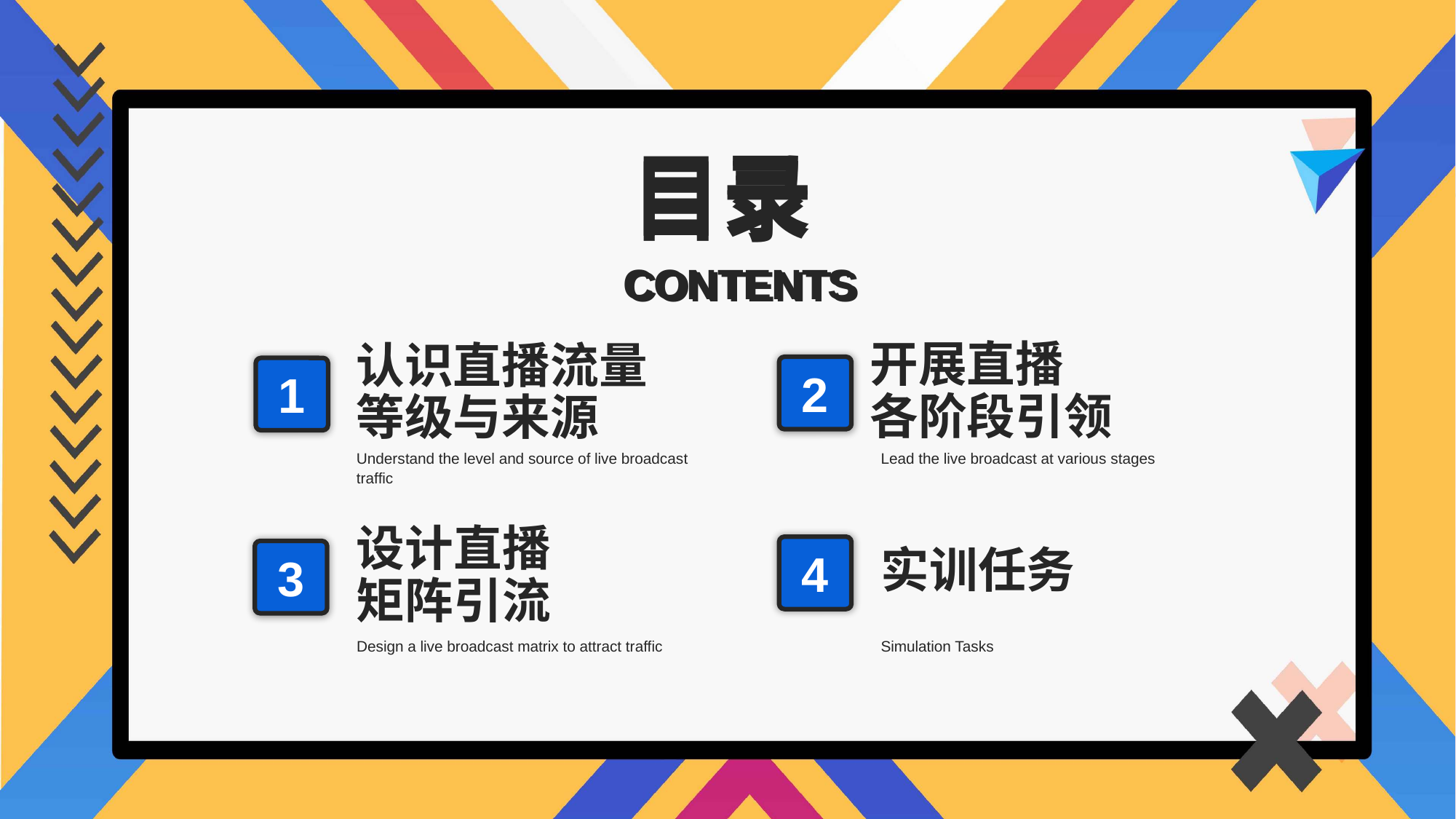

目录
目录
CONTENTS
CONTENTS
开展直播
各阶段引领
认识直播流量等级与来源
2
1
Understand the level and source of live broadcast  traffic
Lead the live broadcast at various stages
设计直播
矩阵引流
4
3
实训任务
Design a live broadcast matrix to attract traffic
Simulation Tasks